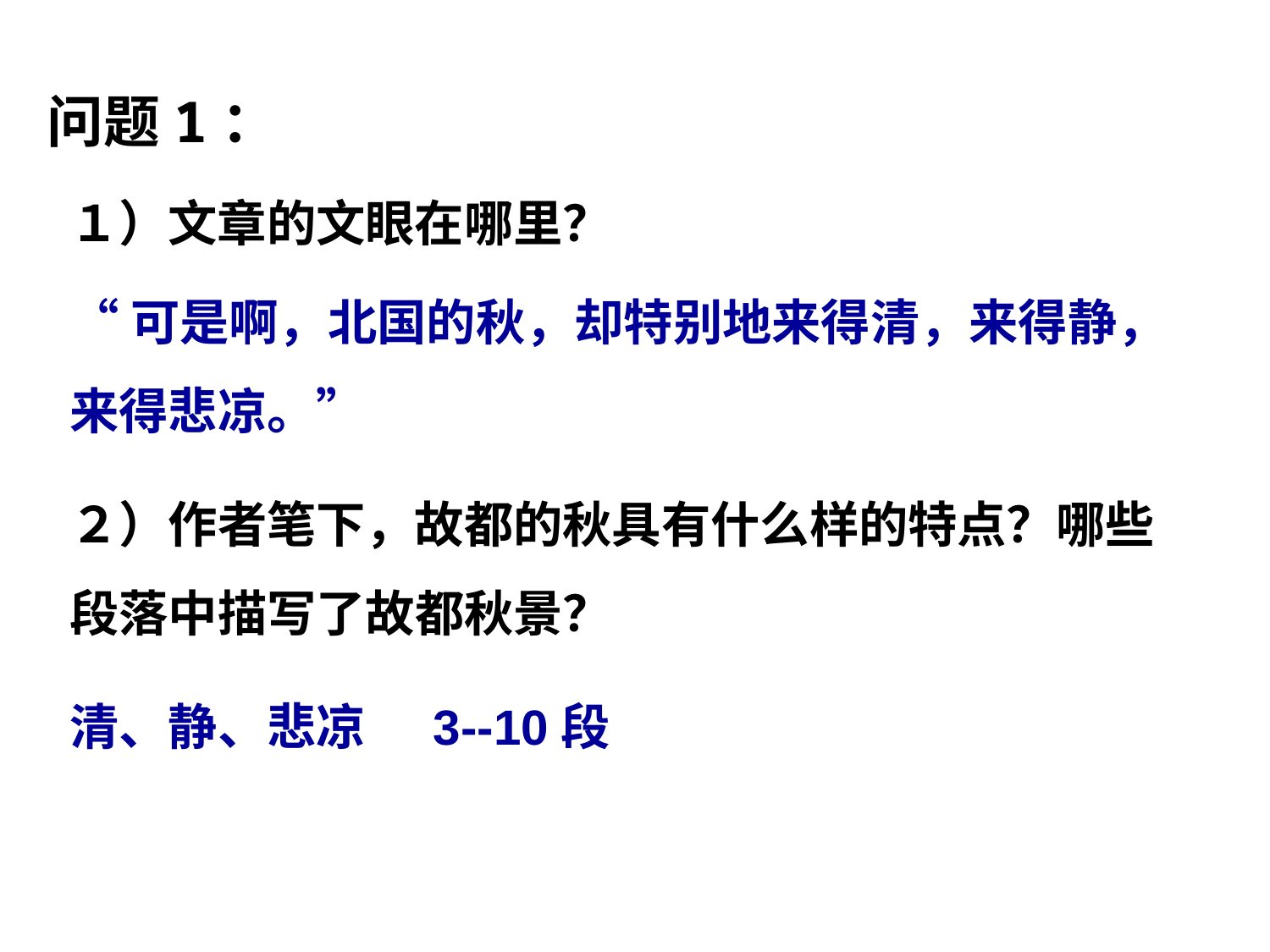

问题1：
１）文章的文眼在哪里？
“可是啊，北国的秋，却特别地来得清，来得静，来得悲凉。”
２）作者笔下，故都的秋具有什么样的特点？哪些段落中描写了故都秋景？
清、静、悲凉     3--10段